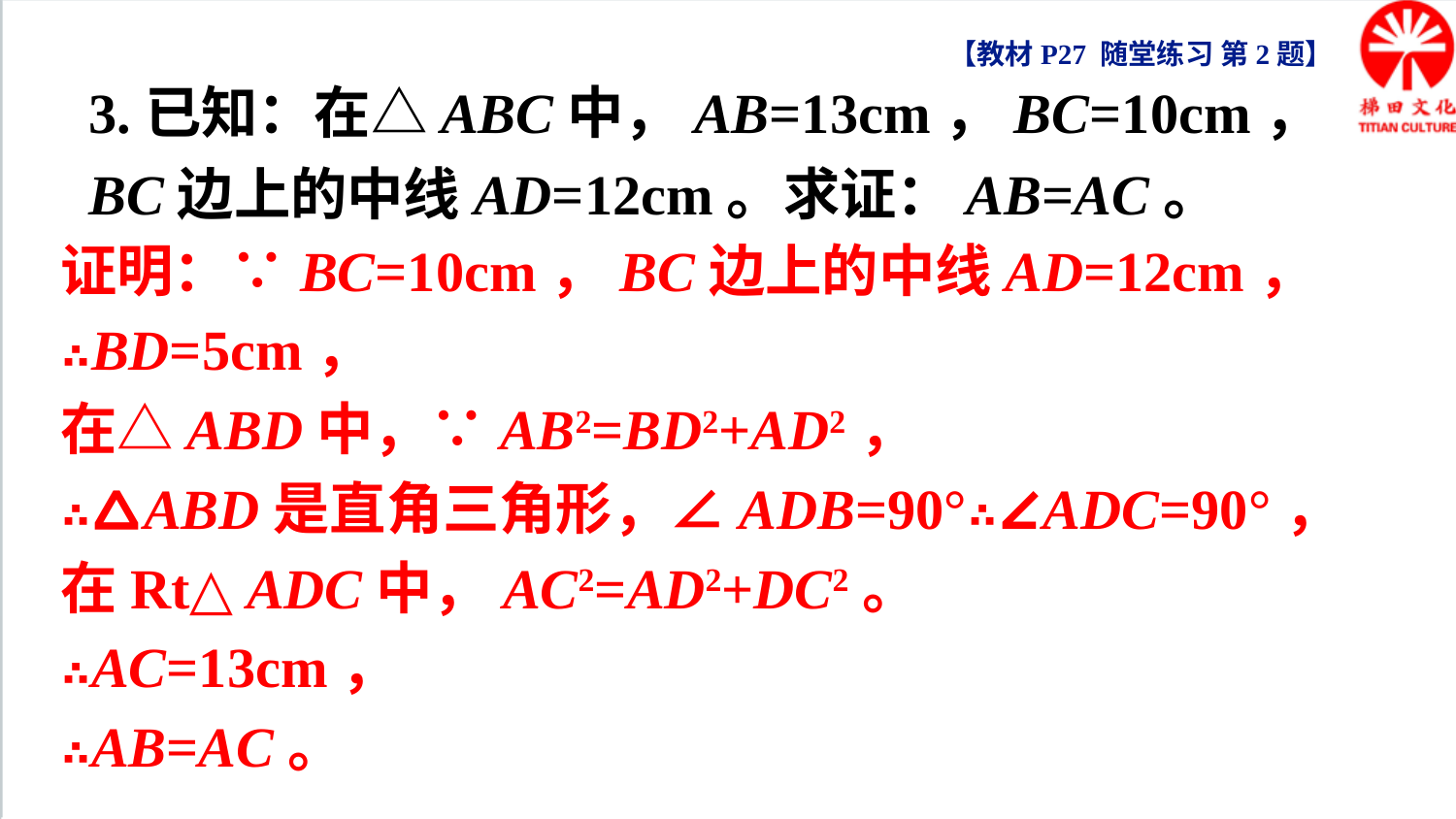

【教材P27 随堂练习 第2题】
3.已知：在△ABC中，AB=13cm，BC=10cm，BC边上的中线AD=12cm。求证：AB=AC。
证明：∵BC=10cm，BC边上的中线AD=12cm，
∴BD=5cm，
在△ABD中，∵AB2=BD2+AD2，
∴△ABD是直角三角形，∠ADB=90°∴∠ADC=90°，
在Rt△ADC中，AC2=AD2+DC2。
∴AC=13cm，
∴AB=AC。